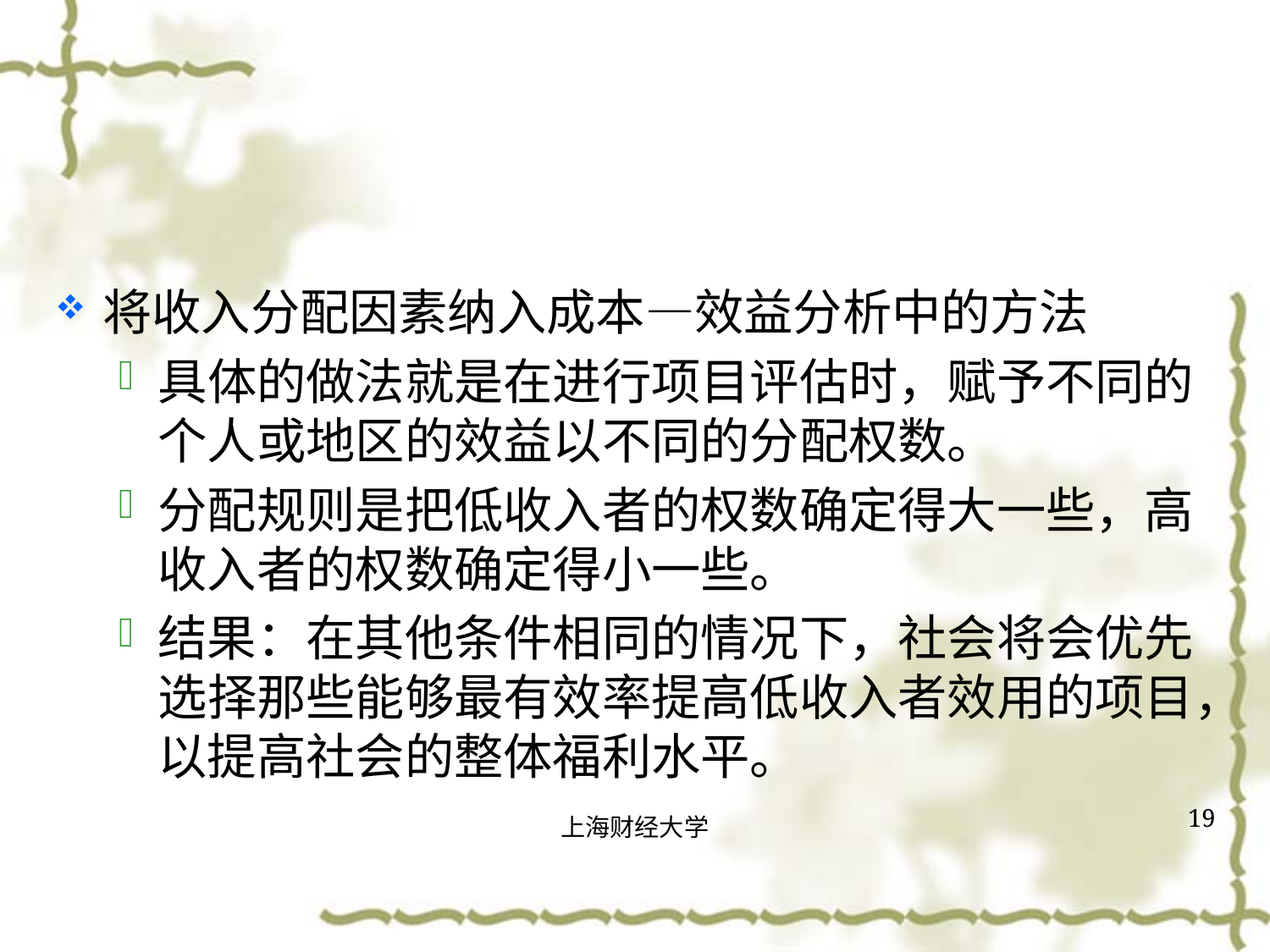

#
将收入分配因素纳入成本—效益分析中的方法
具体的做法就是在进行项目评估时，赋予不同的个人或地区的效益以不同的分配权数。
分配规则是把低收入者的权数确定得大一些，高收入者的权数确定得小一些。
结果：在其他条件相同的情况下，社会将会优先选择那些能够最有效率提高低收入者效用的项目，以提高社会的整体福利水平。
19
上海财经大学